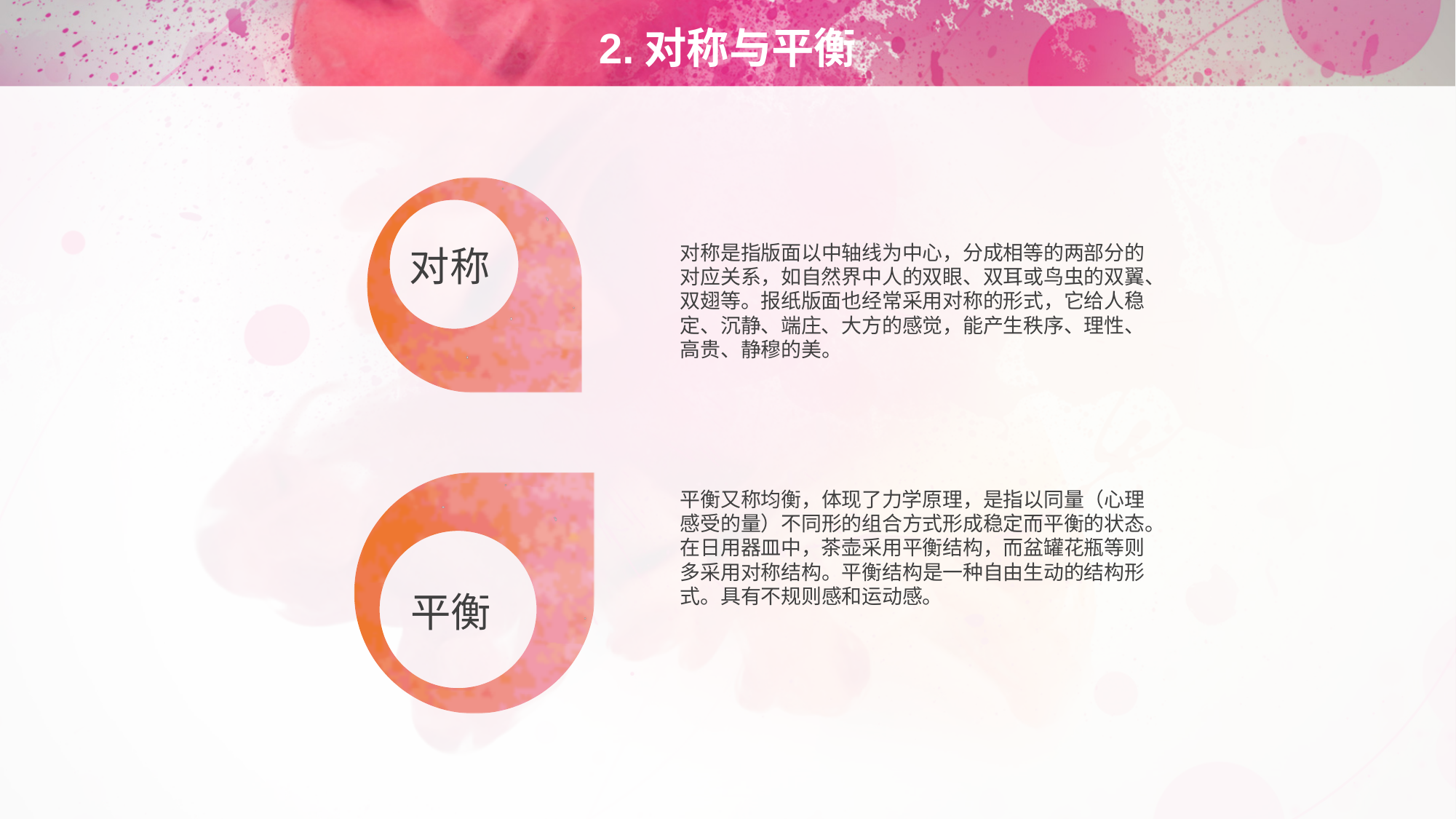

# 2.对称与平衡

对称
对称是指版面以中轴线为中心，分成相等的两部分的对应关系，如自然界中人的双眼、双耳或鸟虫的双翼、双翅等。报纸版面也经常采用对称的形式，它给人稳定、沉静、端庄、大方的感觉，能产生秩序、理性、高贵、静穆的美。

平衡
平衡又称均衡，体现了力学原理，是指以同量（心理感受的量）不同形的组合方式形成稳定而平衡的状态。在日用器皿中，茶壶采用平衡结构，而盆罐花瓶等则多采用对称结构。平衡结构是一种自由生动的结构形式。具有不规则感和运动感。